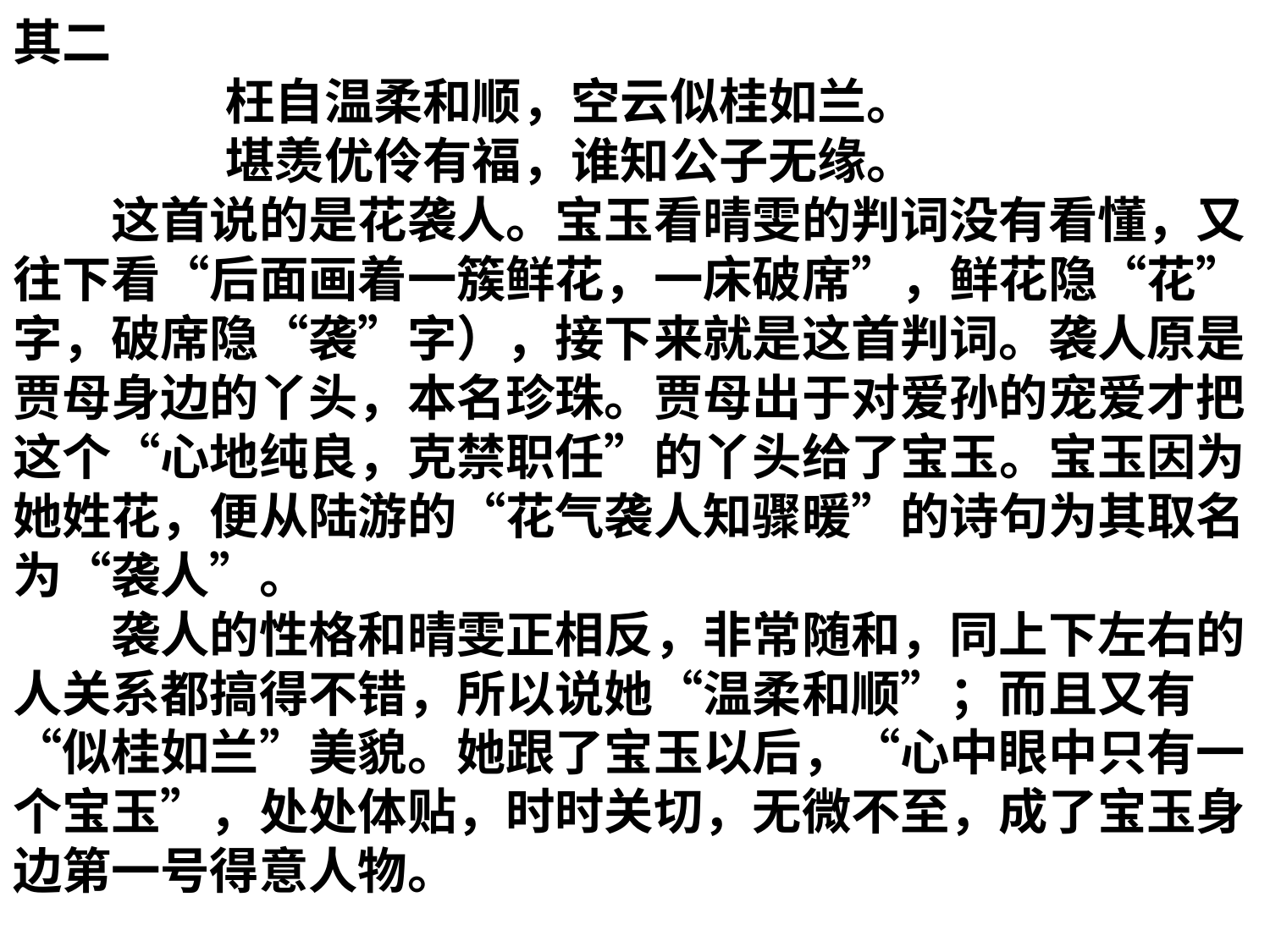

其二
                   枉自温柔和顺，空云似桂如兰。
                   堪羡优伶有福，谁知公子无缘。
　　这首说的是花袭人。宝玉看晴雯的判词没有看懂，又往下看“后面画着一簇鲜花，一床破席”，鲜花隐“花”字，破席隐“袭”字），接下来就是这首判词。袭人原是贾母身边的丫头，本名珍珠。贾母出于对爱孙的宠爱才把这个“心地纯良，克禁职任”的丫头给了宝玉。宝玉因为她姓花，便从陆游的“花气袭人知骤暖”的诗句为其取名为“袭人”。
　　袭人的性格和晴雯正相反，非常随和，同上下左右的人关系都搞得不错，所以说她“温柔和顺”；而且又有“似桂如兰”美貌。她跟了宝玉以后，“心中眼中只有一个宝玉”，处处体贴，时时关切，无微不至，成了宝玉身边第一号得意人物。